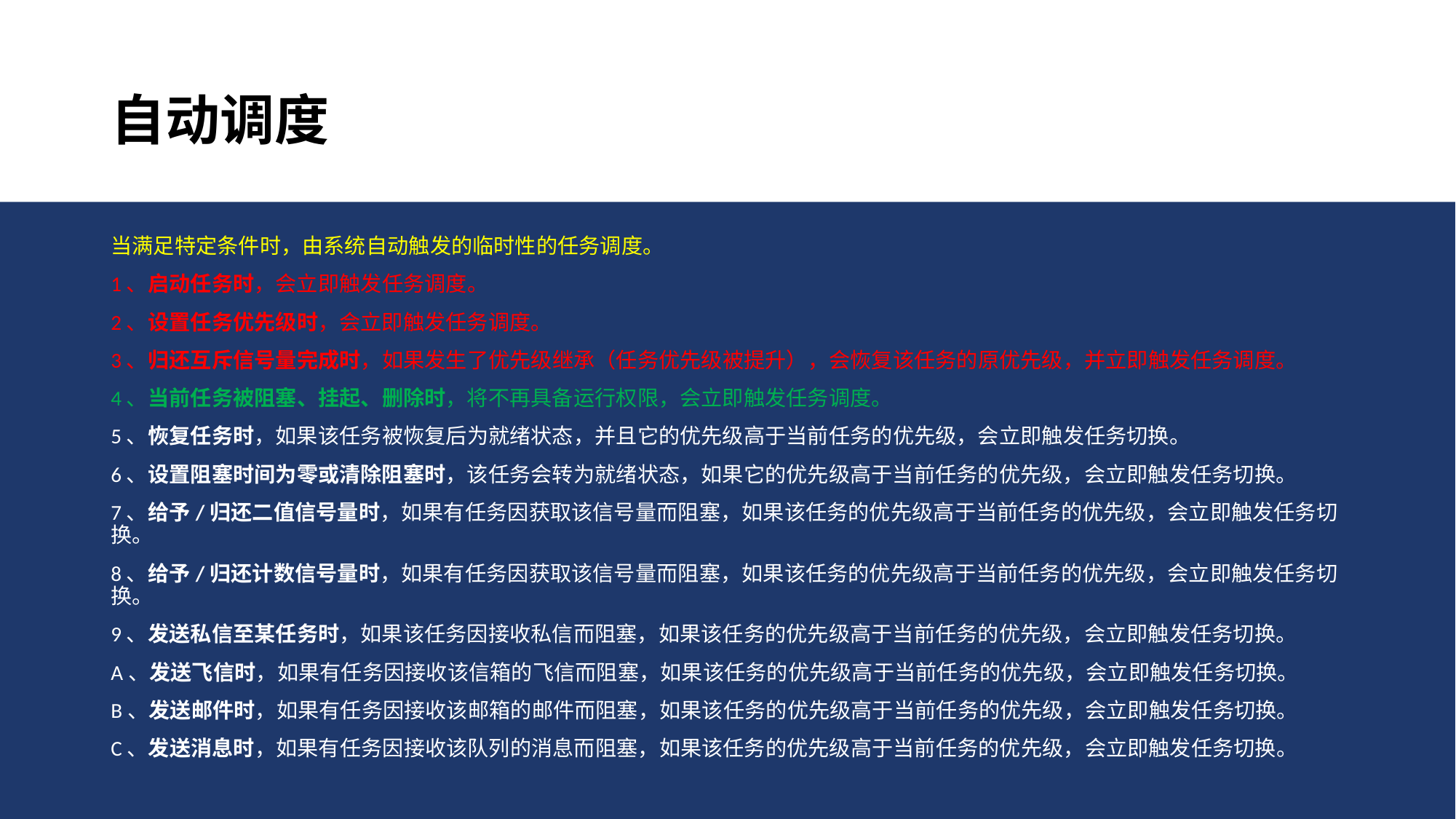

# 自动调度

当满足特定条件时，由系统自动触发的临时性的任务调度。
1、启动任务时，会立即触发任务调度。
2、设置任务优先级时，会立即触发任务调度。
3、归还互斥信号量完成时，如果发生了优先级继承（任务优先级被提升），会恢复该任务的原优先级，并立即触发任务调度。
4、当前任务被阻塞、挂起、删除时，将不再具备运行权限，会立即触发任务调度。
5、恢复任务时，如果该任务被恢复后为就绪状态，并且它的优先级高于当前任务的优先级，会立即触发任务切换。
6、设置阻塞时间为零或清除阻塞时，该任务会转为就绪状态，如果它的优先级高于当前任务的优先级，会立即触发任务切换。
7、给予/归还二值信号量时，如果有任务因获取该信号量而阻塞，如果该任务的优先级高于当前任务的优先级，会立即触发任务切换。
8、给予/归还计数信号量时，如果有任务因获取该信号量而阻塞，如果该任务的优先级高于当前任务的优先级，会立即触发任务切换。
9、发送私信至某任务时，如果该任务因接收私信而阻塞，如果该任务的优先级高于当前任务的优先级，会立即触发任务切换。
A、发送飞信时，如果有任务因接收该信箱的飞信而阻塞，如果该任务的优先级高于当前任务的优先级，会立即触发任务切换。
B、发送邮件时，如果有任务因接收该邮箱的邮件而阻塞，如果该任务的优先级高于当前任务的优先级，会立即触发任务切换。
C、发送消息时，如果有任务因接收该队列的消息而阻塞，如果该任务的优先级高于当前任务的优先级，会立即触发任务切换。